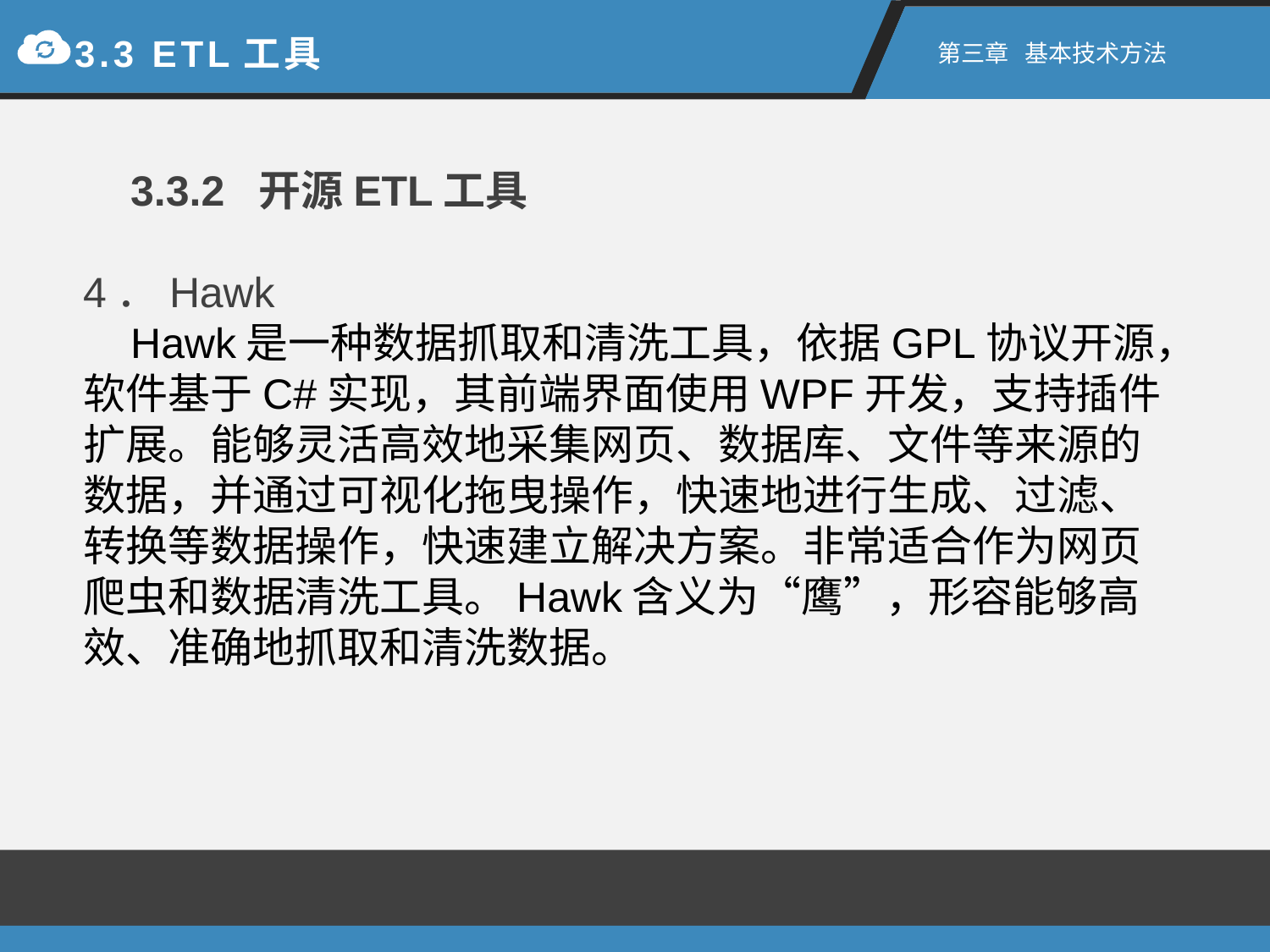

3.3 ETL工具

第三章   基本技术方法
    3.3.2  开源ETL工具

4．Hawk
    Hawk是一种数据抓取和清洗工具，依据GPL协议开源，软件基于C#实现，其前端界面使用WPF开发，支持插件扩展。能够灵活高效地采集网页、数据库、文件等来源的数据，并通过可视化拖曳操作，快速地进行生成、过滤、转换等数据操作，快速建立解决方案。非常适合作为网页爬虫和数据清洗工具。Hawk含义为“鹰”，形容能够高效、准确地抓取和清洗数据。